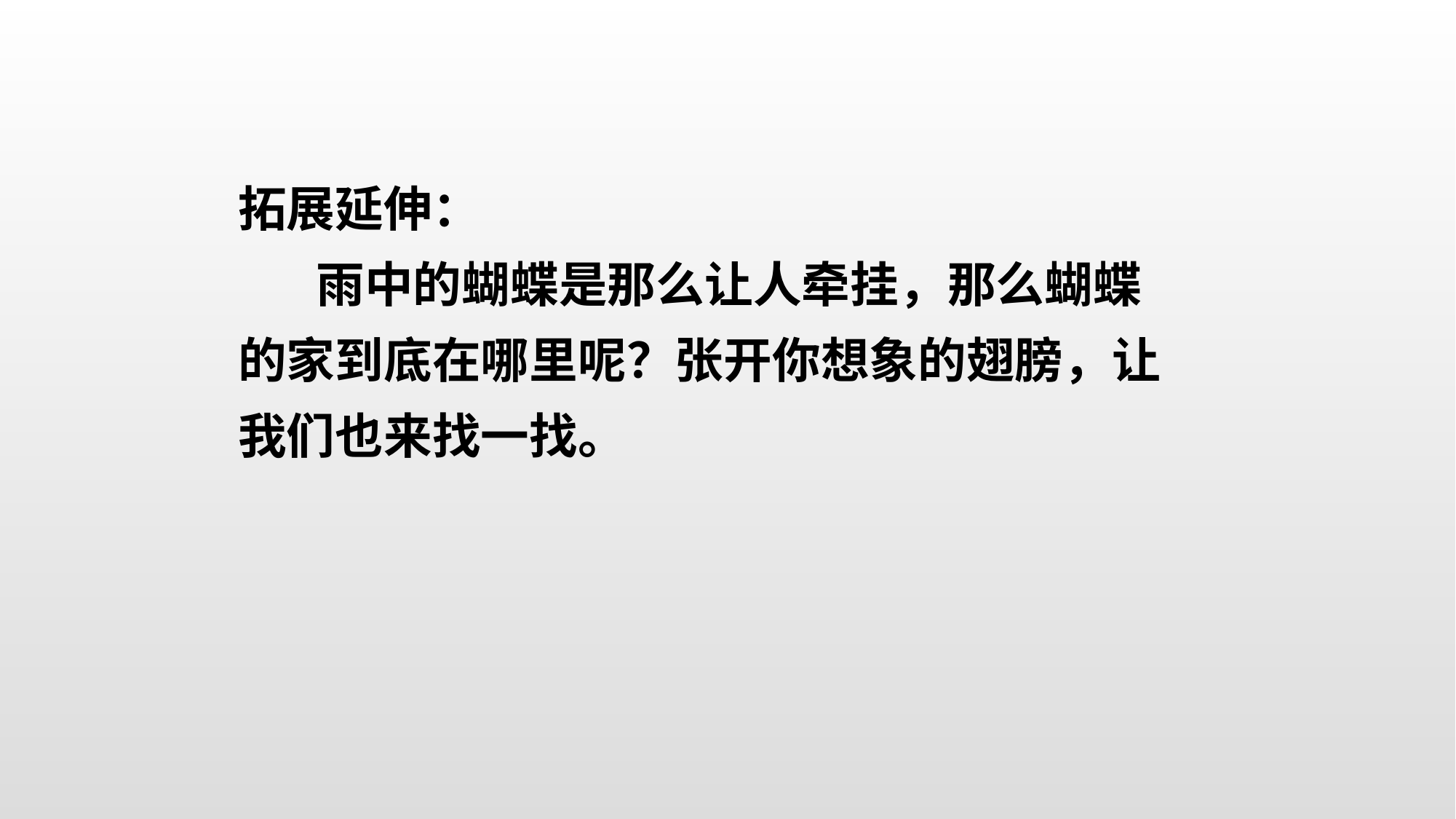

拓展延伸：
      雨中的蝴蝶是那么让人牵挂，那么蝴蝶的家到底在哪里呢？张开你想象的翅膀，让我们也来找一找。